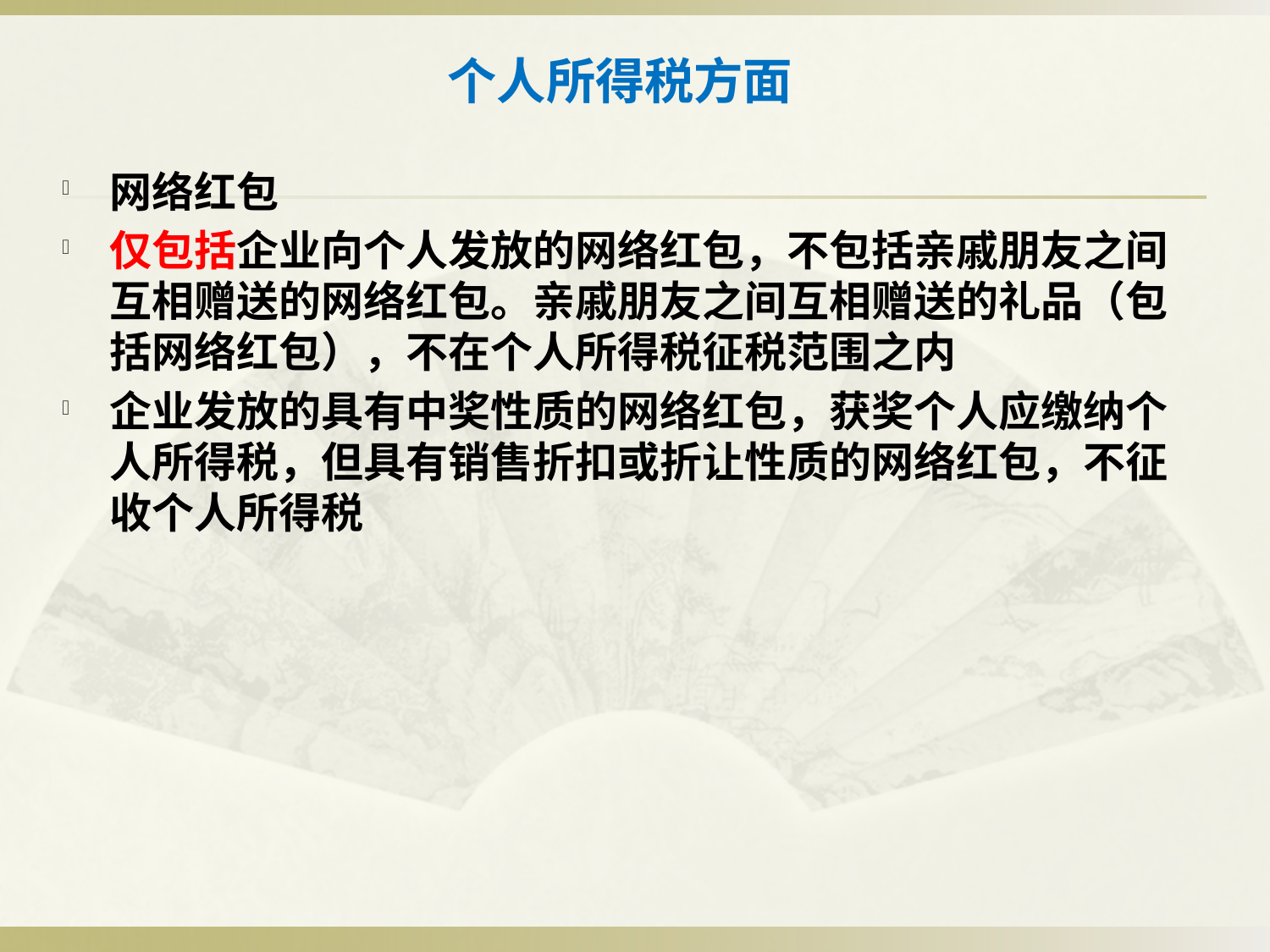

# 个人所得税方面
网络红包
仅包括企业向个人发放的网络红包，不包括亲戚朋友之间互相赠送的网络红包。亲戚朋友之间互相赠送的礼品（包括网络红包），不在个人所得税征税范围之内
企业发放的具有中奖性质的网络红包，获奖个人应缴纳个人所得税，但具有销售折扣或折让性质的网络红包，不征收个人所得税